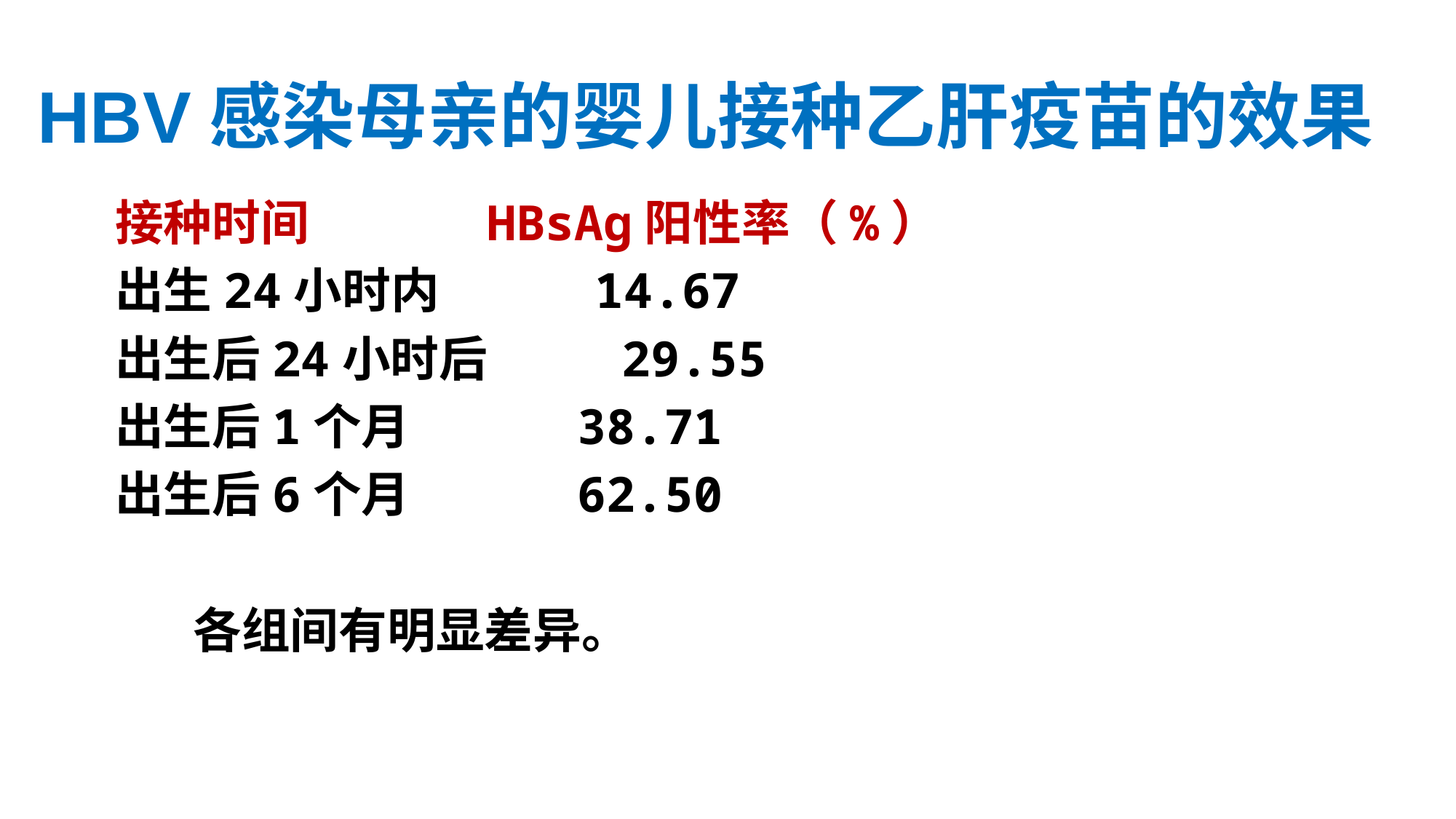

HBV感染母亲的婴儿接种乙肝疫苗的效果
接种时间               HBsAg阳性率（%）
出生24小时内             14.67
出生后24小时后           29.55
出生后1个月              38.71
出生后6个月              62.50

      各组间有明显差异。